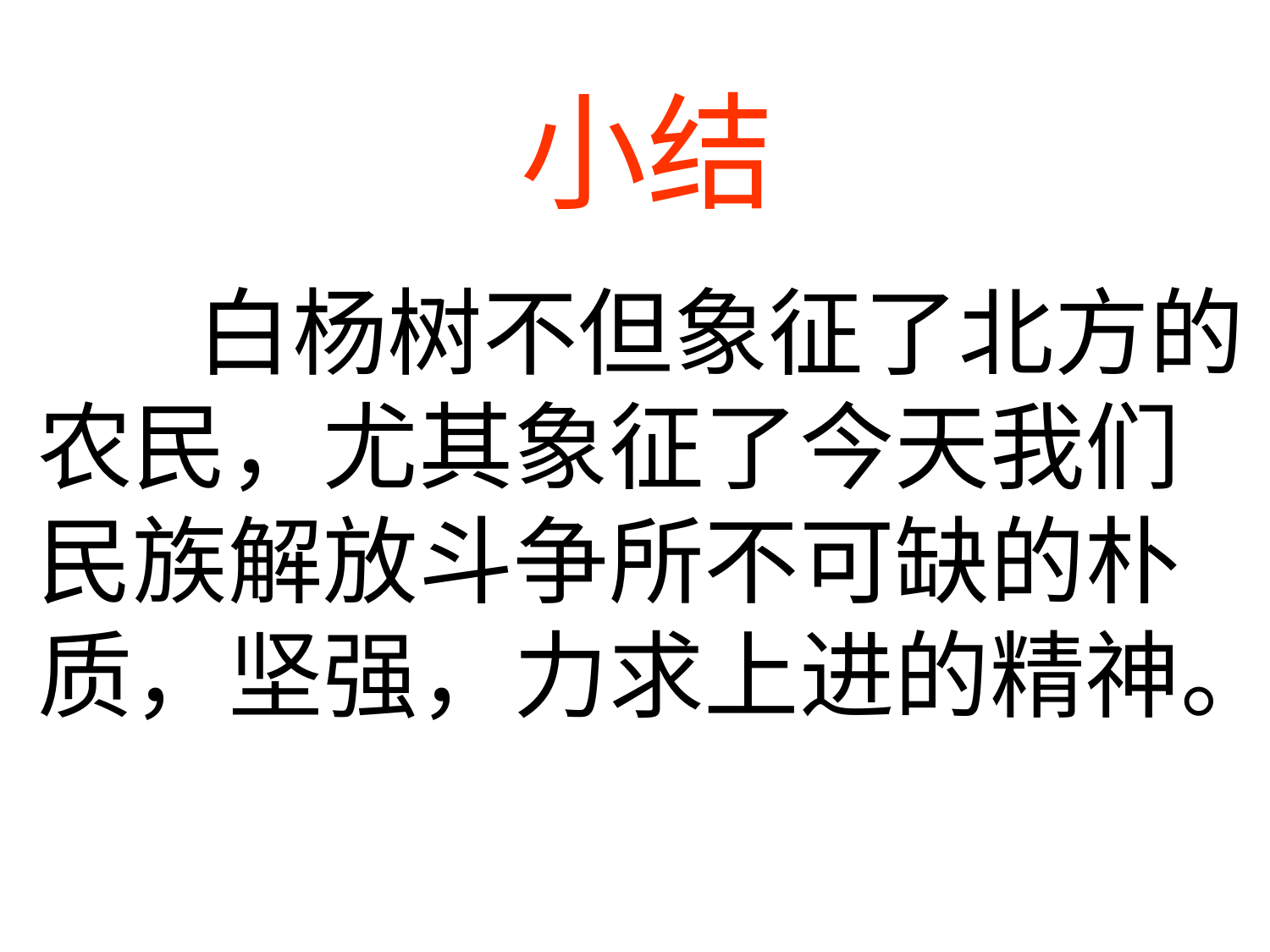

小结
         白杨树不但象征了北方的农民，尤其象征了今天我们民族解放斗争所不可缺的朴质，坚强，力求上进的精神。